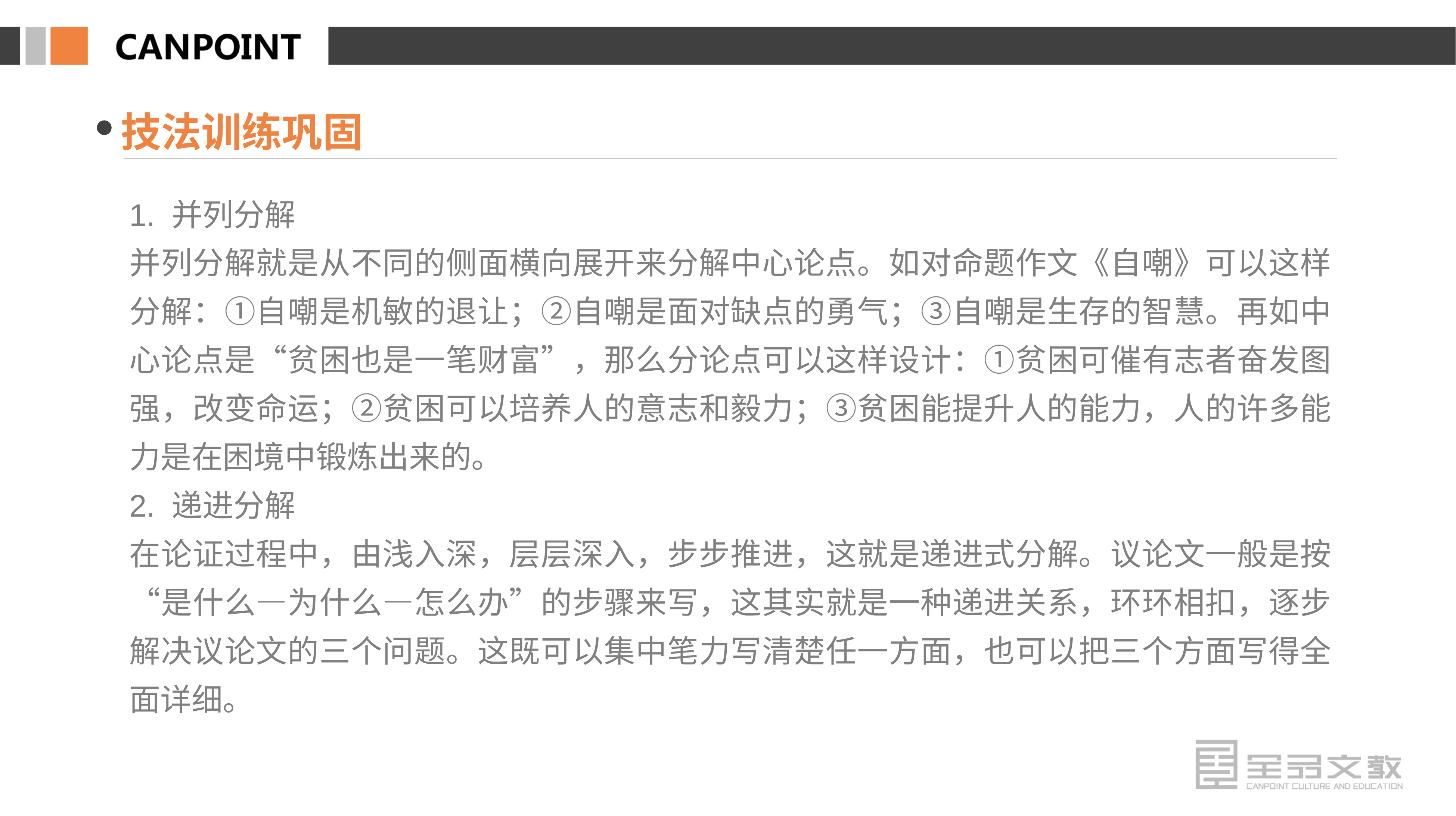

技法训练巩固

1. 并列分解
并列分解就是从不同的侧面横向展开来分解中心论点。如对命题作文《自嘲》可以这样分解：①自嘲是机敏的退让；②自嘲是面对缺点的勇气；③自嘲是生存的智慧。再如中心论点是“贫困也是一笔财富”，那么分论点可以这样设计：①贫困可催有志者奋发图强，改变命运；②贫困可以培养人的意志和毅力；③贫困能提升人的能力，人的许多能力是在困境中锻炼出来的。
2. 递进分解
在论证过程中，由浅入深，层层深入，步步推进，这就是递进式分解。议论文一般是按“是什么—为什么—怎么办”的步骤来写，这其实就是一种递进关系，环环相扣，逐步解决议论文的三个问题。这既可以集中笔力写清楚任一方面，也可以把三个方面写得全面详细。